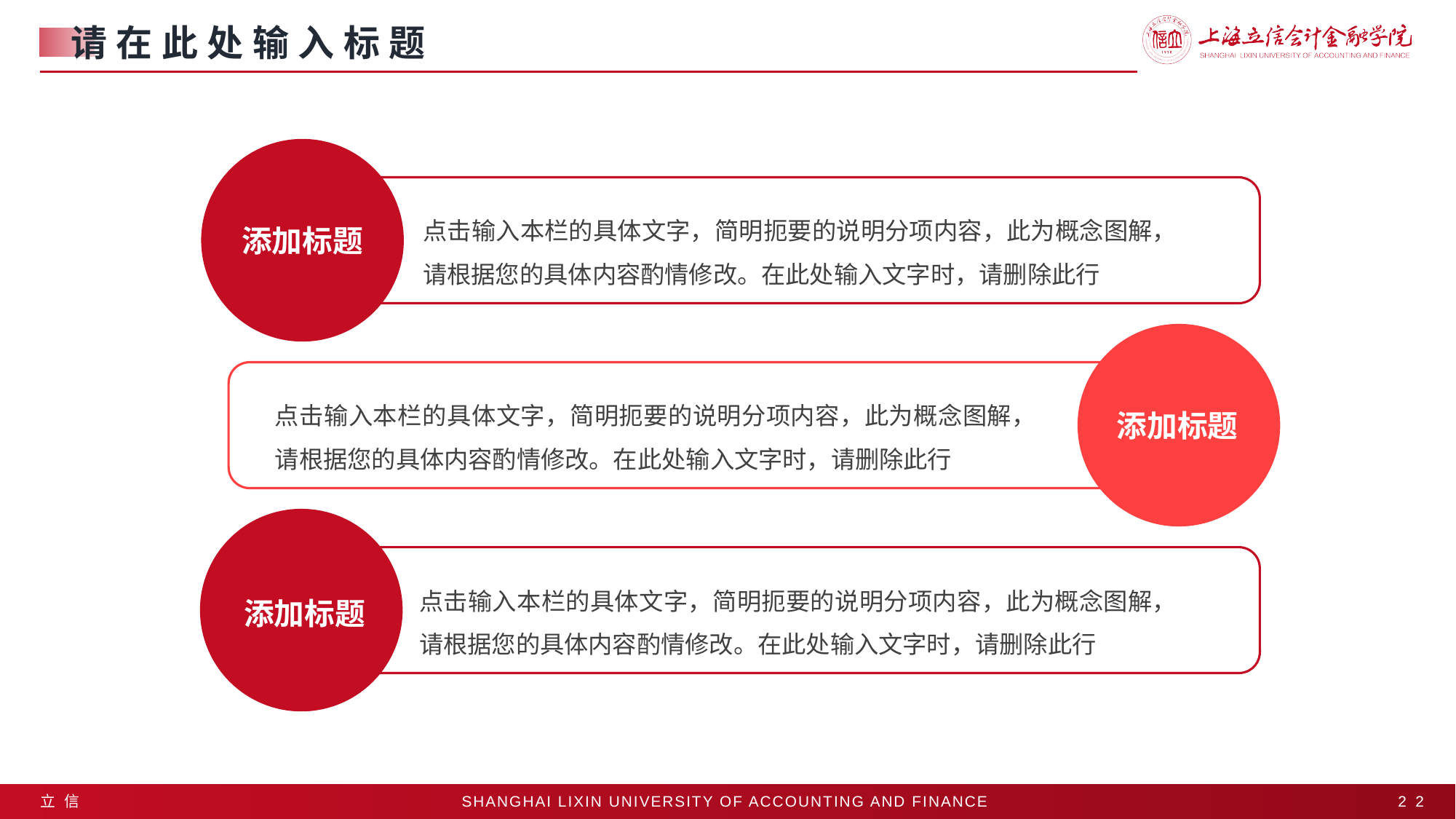

请在此处输入标题

点击输入本栏的具体文字，简明扼要的说明分项内容，此为概念图解，请根据您的具体内容酌情修改。在此处输入文字时，请删除此行
添加标题

点击输入本栏的具体文字，简明扼要的说明分项内容，此为概念图解，请根据您的具体内容酌情修改。在此处输入文字时，请删除此行
添加标题

点击输入本栏的具体文字，简明扼要的说明分项内容，此为概念图解，请根据您的具体内容酌情修改。在此处输入文字时，请删除此行
添加标题
22